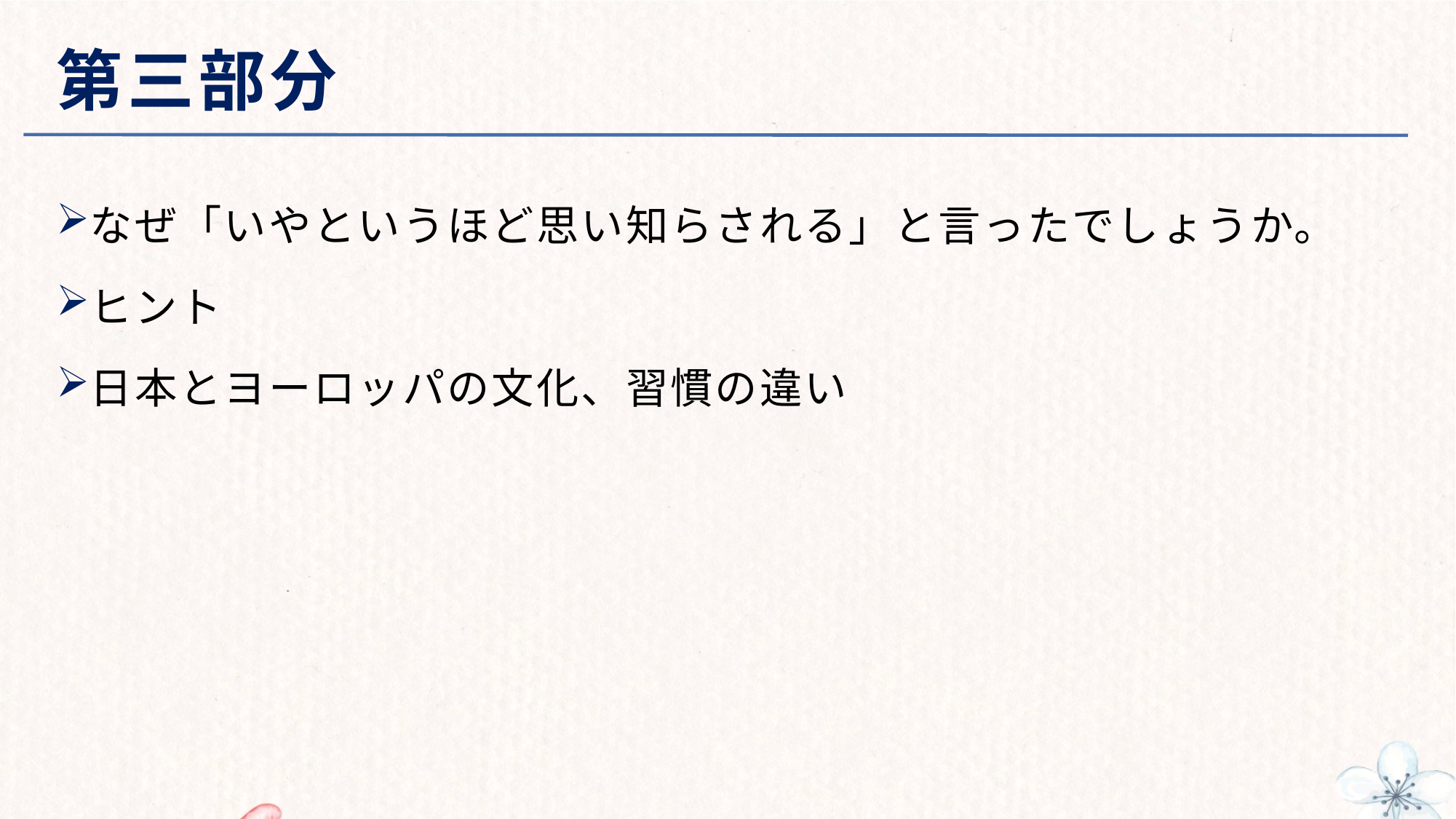

# 第三部分
なぜ「いやというほど思い知らされる」と言ったでしょうか。
ヒント
日本とヨーロッパの文化、習慣の違い